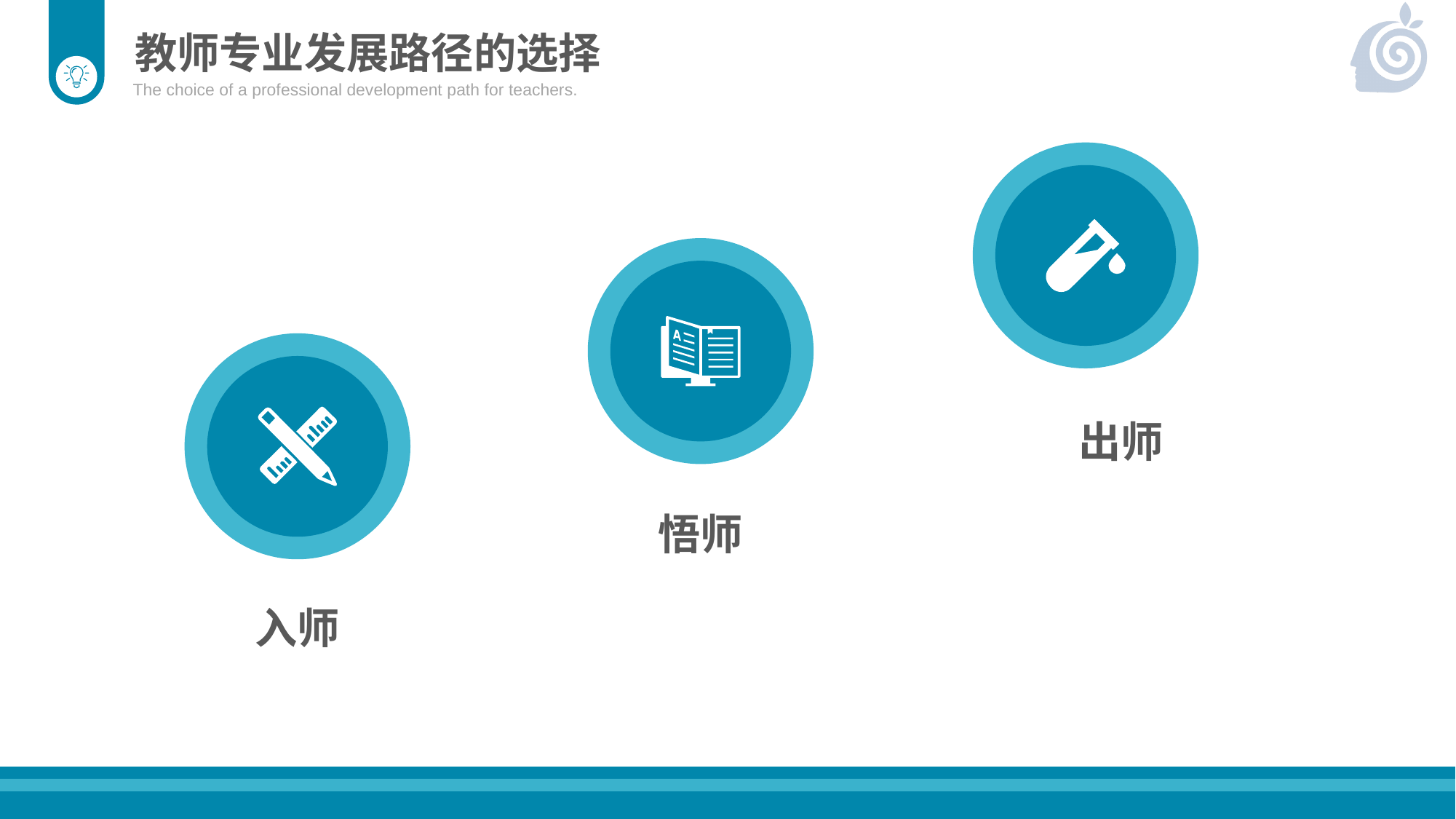

教师专业发展路径的选择
The choice of a professional development path for teachers.

出师
悟师
入师